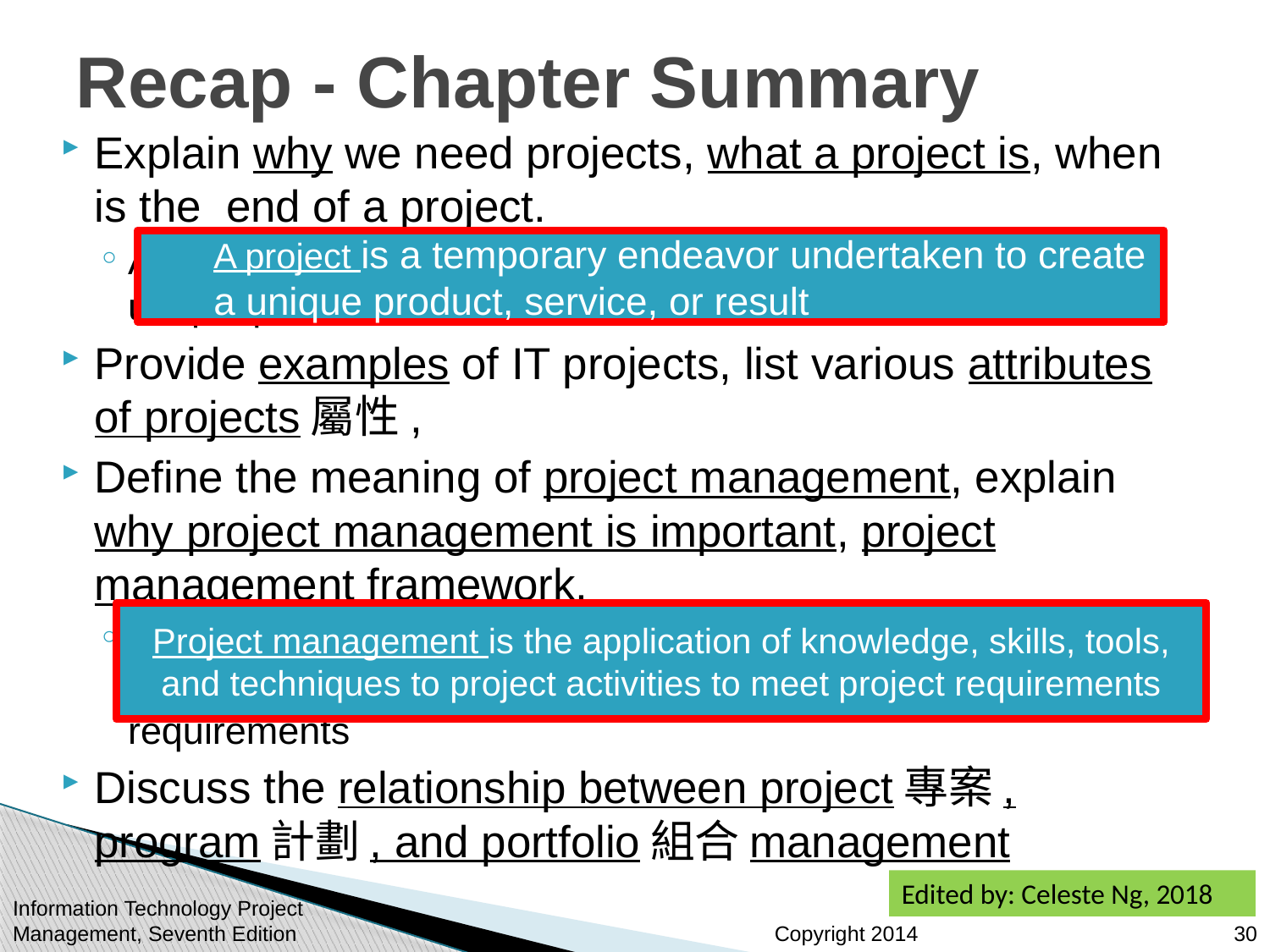

# Recap - Chapter Summary
Explain why we need projects, what a project is, when is the  end of a project.
A project is a temporary endeavor undertaken to create a unique product, service, or result
Provide examples of IT projects, list various attributes of projects屬性,
Define the meaning of project management, explain why project management is important, project management framework,
Project management is the application of knowledge, skills, tools, and techniques to project activities to meet project requirements
Discuss the relationship between project專案, program計劃, and portfolio組合management

A project is a temporary endeavor undertaken to create a unique product, service, or result
Project management is the application of knowledge, skills, tools, and techniques to project activities to meet project requirements
Edited by: Celeste Ng, 2018
Information Technology Project Management, Seventh Edition
30